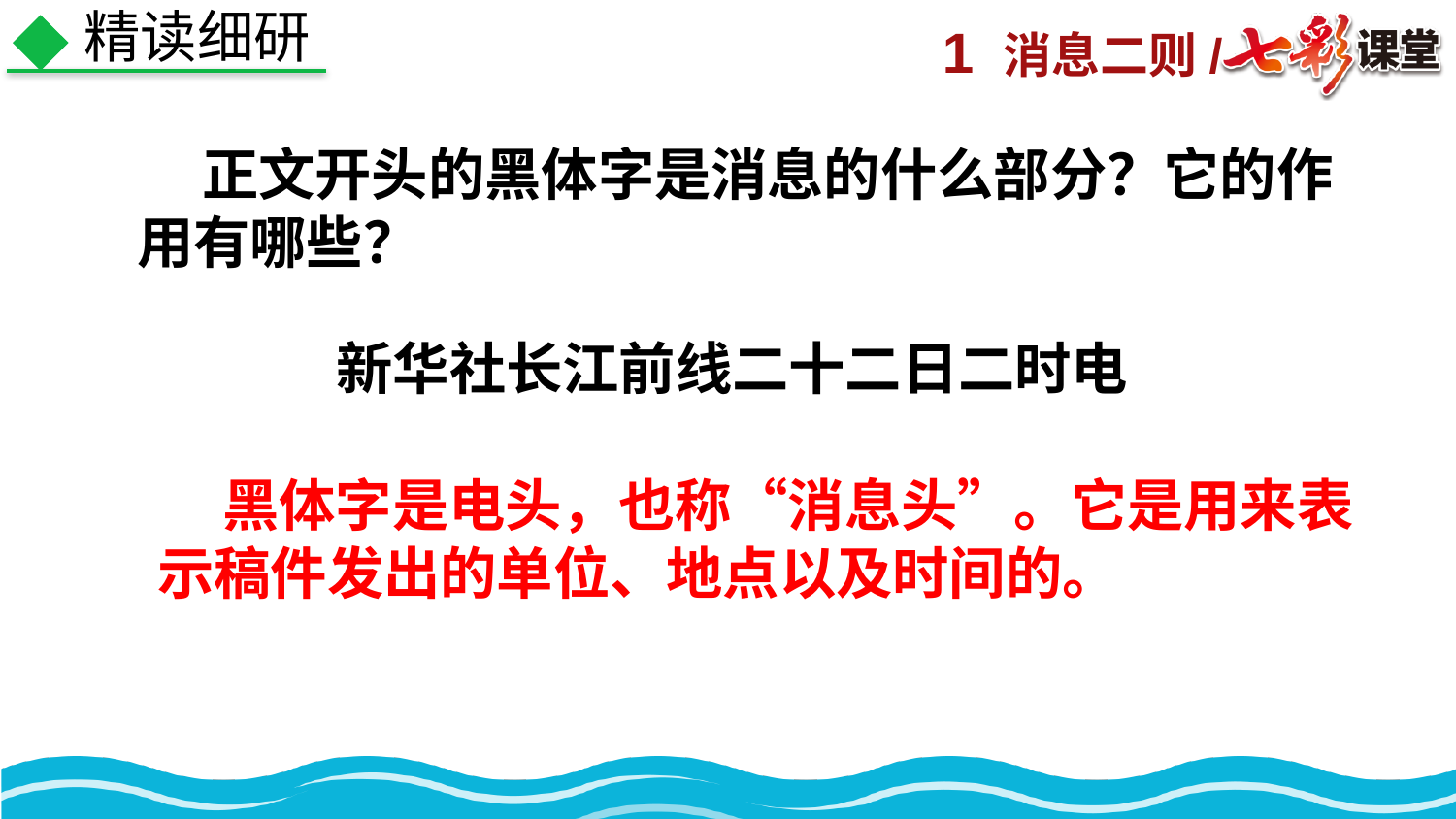

精读细研

    正文开头的黑体字是消息的什么部分？它的作用有哪些？
新华社长江前线二十二日二时电
    黑体字是电头，也称“消息头”。它是用来表示稿件发出的单位、地点以及时间的。